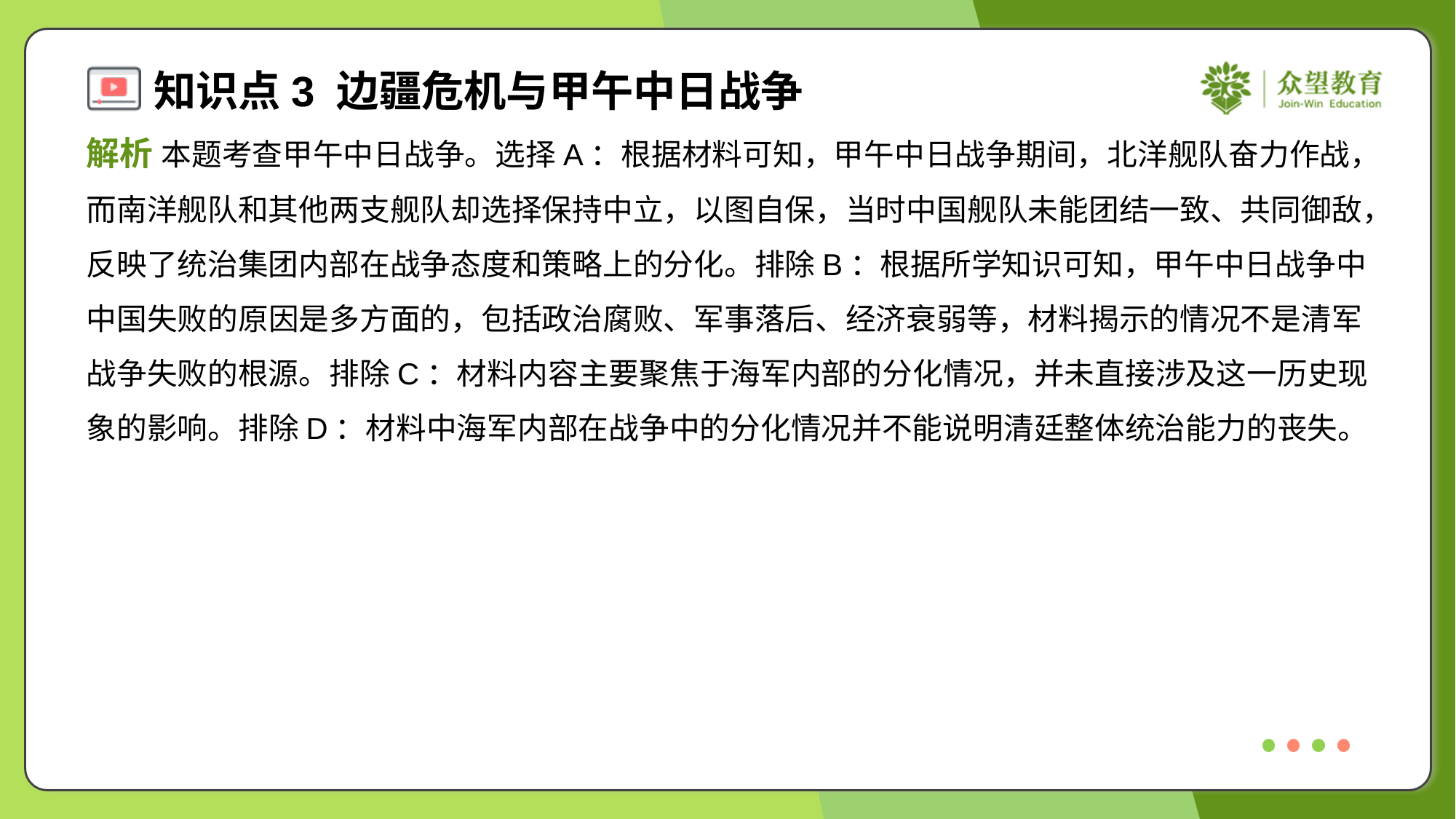

解析 本题考查甲午中日战争。选择A：根据材料可知，甲午中日战争期间，北洋舰队奋力作战，
而南洋舰队和其他两支舰队却选择保持中立，以图自保，当时中国舰队未能团结一致、共同御敌，
反映了统治集团内部在战争态度和策略上的分化。排除B：根据所学知识可知，甲午中日战争中
中国失败的原因是多方面的，包括政治腐败、军事落后、经济衰弱等，材料揭示的情况不是清军
战争失败的根源。排除C：材料内容主要聚焦于海军内部的分化情况，并未直接涉及这一历史现
象的影响。排除D：材料中海军内部在战争中的分化情况并不能说明清廷整体统治能力的丧失。